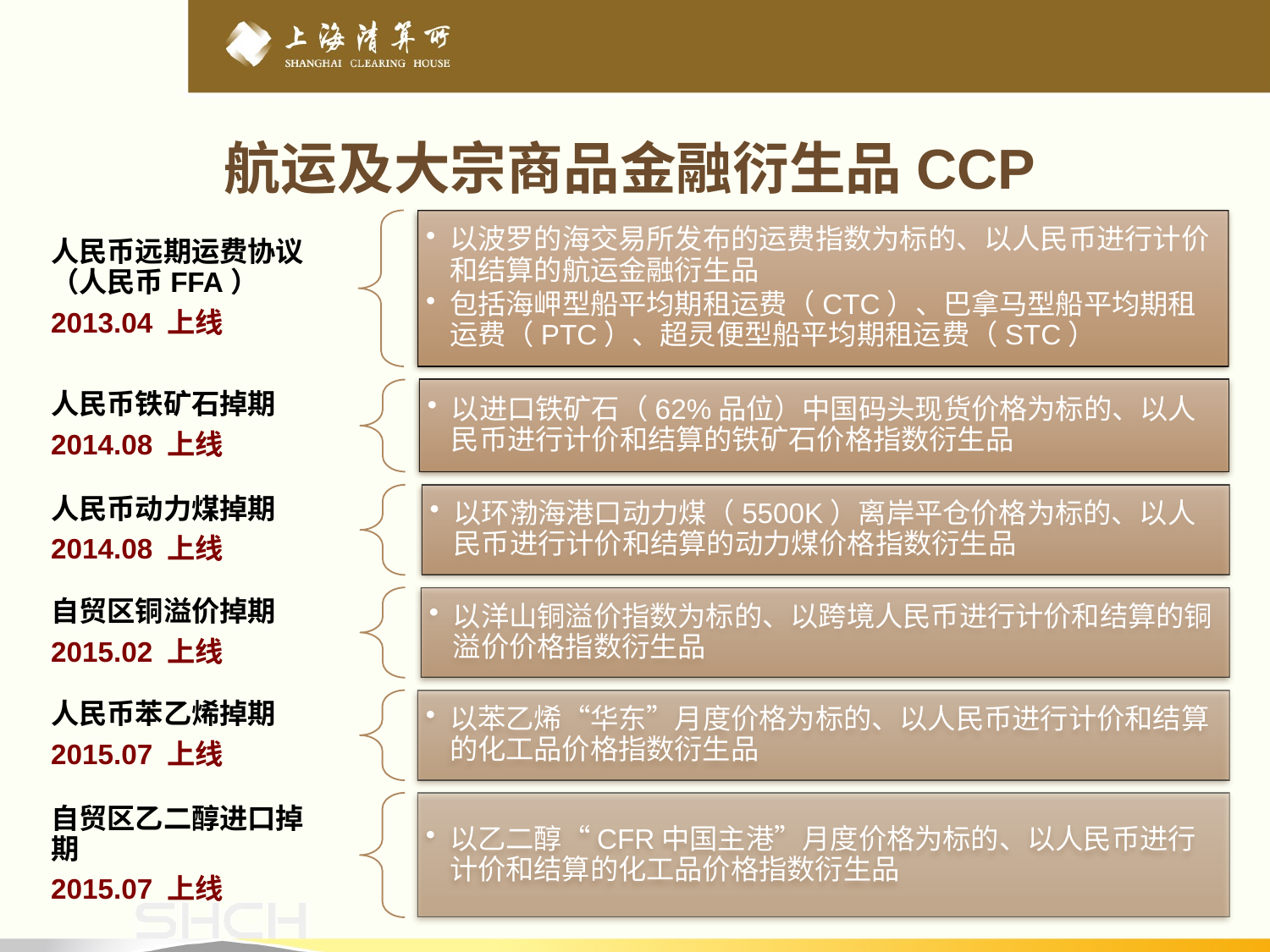

航运及大宗商品金融衍生品CCP
人民币远期运费协议（人民币FFA）
2013.04 上线
以波罗的海交易所发布的运费指数为标的、以人民币进行计价和结算的航运金融衍生品
包括海岬型船平均期租运费（CTC）、巴拿马型船平均期租运费（PTC）、超灵便型船平均期租运费（STC）
人民币铁矿石掉期
2014.08 上线
以进口铁矿石（62%品位）中国码头现货价格为标的、以人民币进行计价和结算的铁矿石价格指数衍生品
人民币动力煤掉期
2014.08 上线
以环渤海港口动力煤（5500K）离岸平仓价格为标的、以人民币进行计价和结算的动力煤价格指数衍生品
自贸区铜溢价掉期
2015.02 上线
以洋山铜溢价指数为标的、以跨境人民币进行计价和结算的铜溢价价格指数衍生品
人民币苯乙烯掉期
2015.07 上线
以苯乙烯“华东”月度价格为标的、以人民币进行计价和结算的化工品价格指数衍生品
自贸区乙二醇进口掉期
2015.07 上线
以乙二醇“CFR中国主港”月度价格为标的、以人民币进行计价和结算的化工品价格指数衍生品